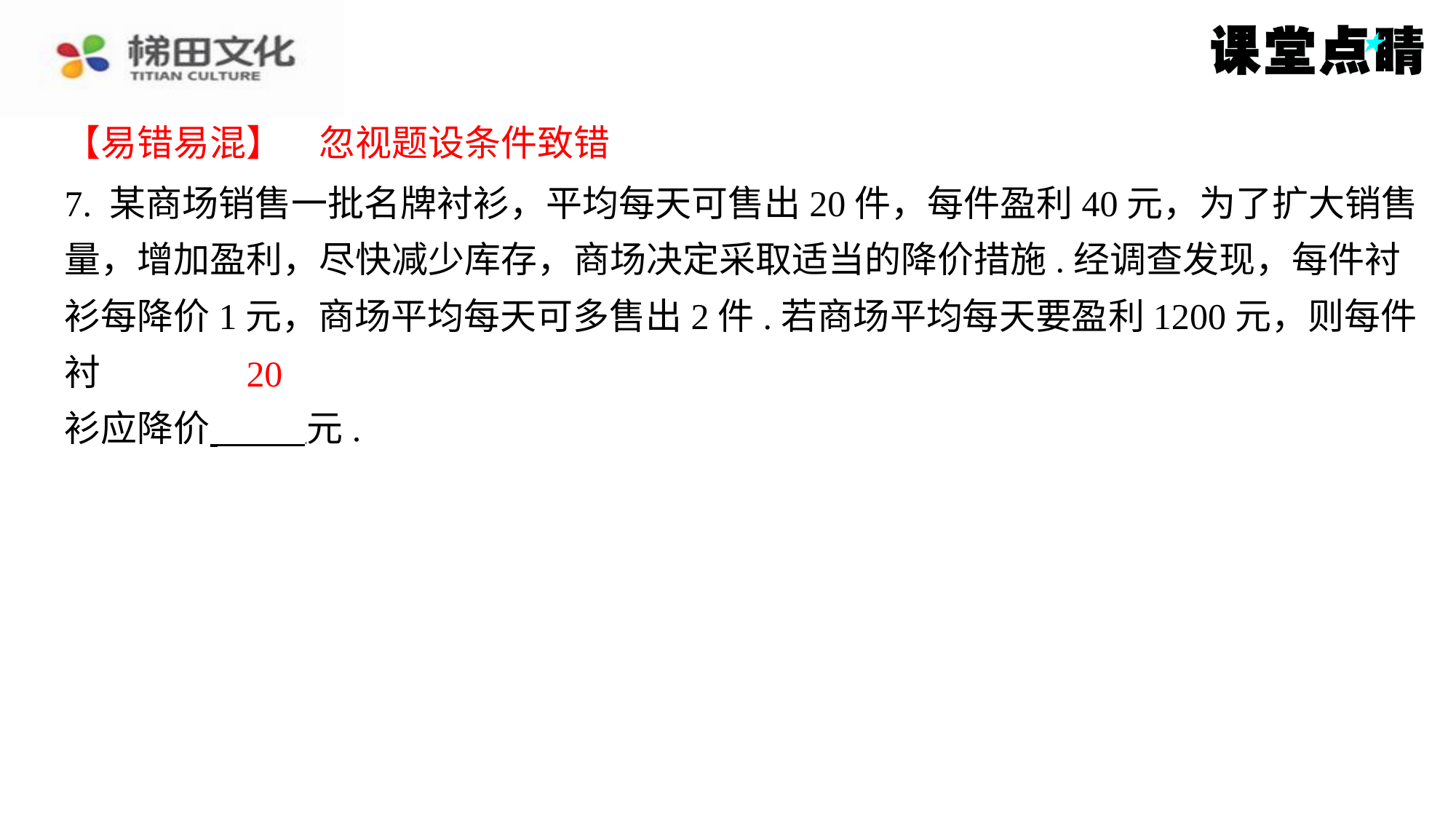

【易错易混】　忽视题设条件致错
【易错易混】　忽视题设条件致错
7. 某商场销售一批名牌衬衫，平均每天可售出20件，每件盈利40元，为了扩大销售
量，增加盈利，尽快减少库存，商场决定采取适当的降价措施.经调查发现，每件衬
衫每降价1元，商场平均每天可多售出2件.若商场平均每天要盈利1200元，则每件衬
衫应降价               元.
20